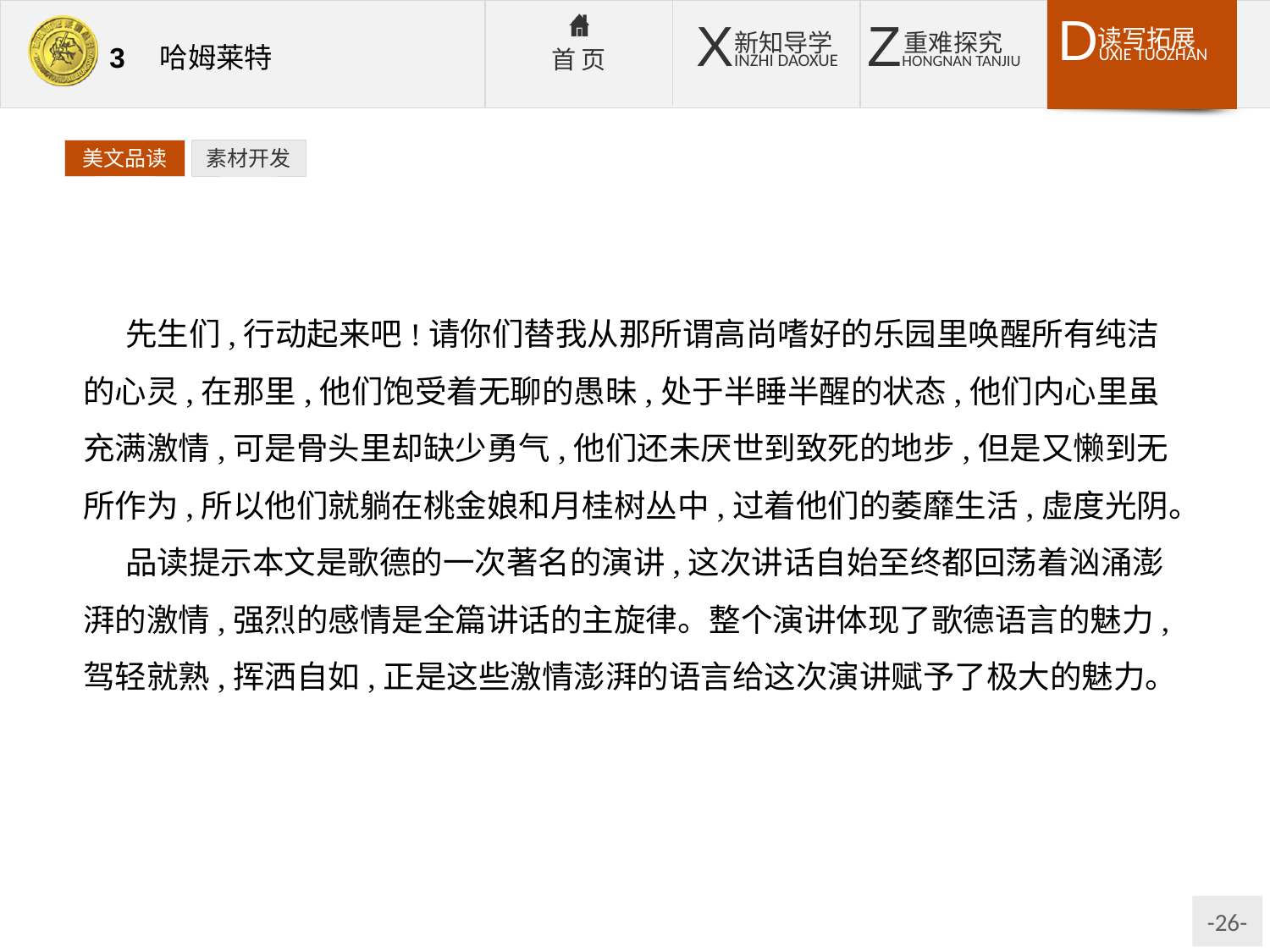

美文品读
素材开发
先生们,行动起来吧!请你们替我从那所谓高尚嗜好的乐园里唤醒所有纯洁的心灵,在那里,他们饱受着无聊的愚昧,处于半睡半醒的状态,他们内心里虽充满激情,可是骨头里却缺少勇气,他们还未厌世到致死的地步,但是又懒到无所作为,所以他们就躺在桃金娘和月桂树丛中,过着他们的萎靡生活,虚度光阴。
品读提示本文是歌德的一次著名的演讲,这次讲话自始至终都回荡着汹涌澎湃的激情,强烈的感情是全篇讲话的主旋律。整个演讲体现了歌德语言的魅力,驾轻就熟,挥洒自如,正是这些激情澎湃的语言给这次演讲赋予了极大的魅力。